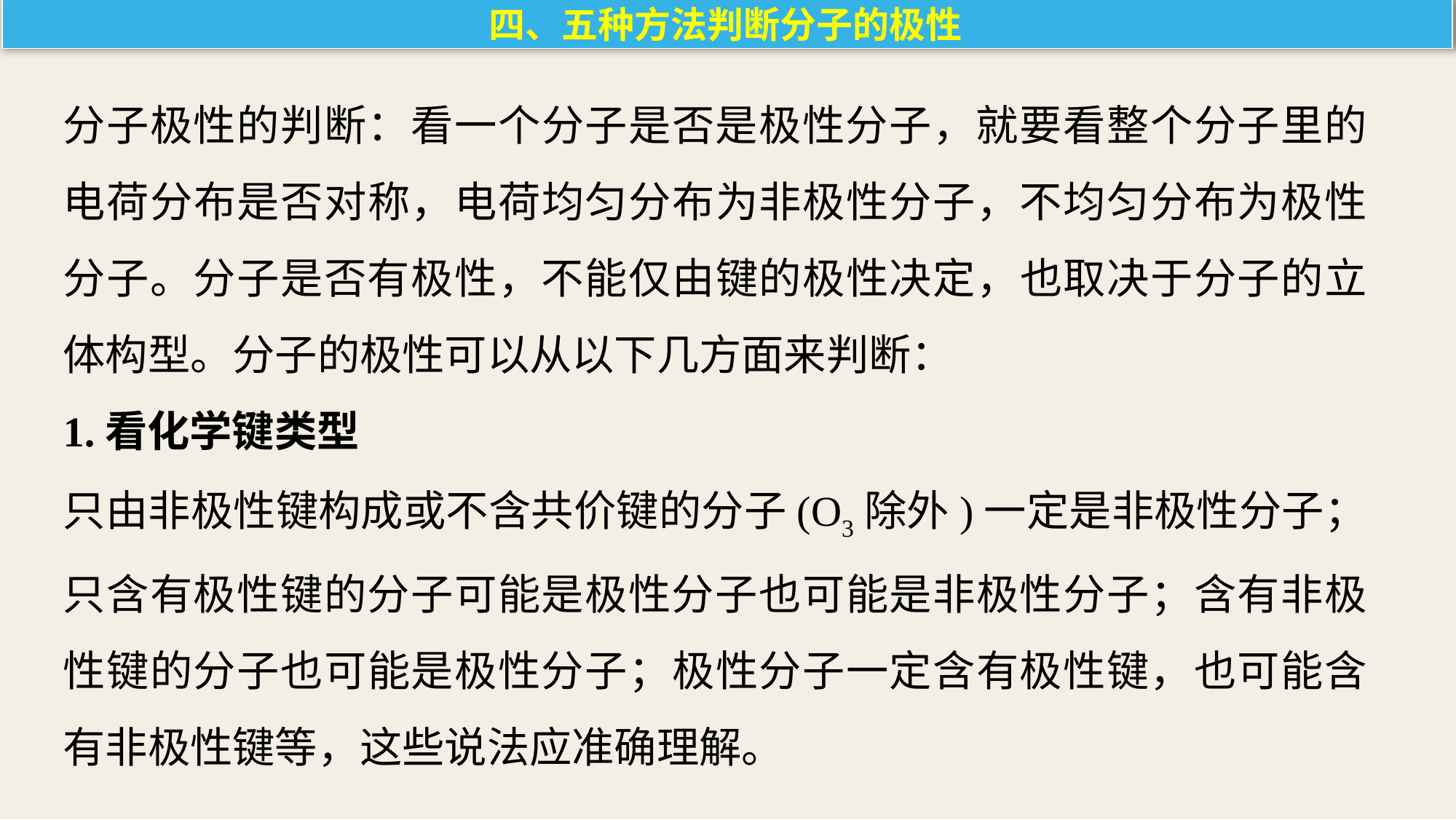

四、五种方法判断分子的极性

分子极性的判断：看一个分子是否是极性分子，就要看整个分子里的电荷分布是否对称，电荷均匀分布为非极性分子，不均匀分布为极性分子。分子是否有极性，不能仅由键的极性决定，也取决于分子的立体构型。分子的极性可以从以下几方面来判断：
1.看化学键类型
只由非极性键构成或不含共价键的分子(O3除外)一定是非极性分子；只含有极性键的分子可能是极性分子也可能是非极性分子；含有非极性键的分子也可能是极性分子；极性分子一定含有极性键，也可能含有非极性键等，这些说法应准确理解。